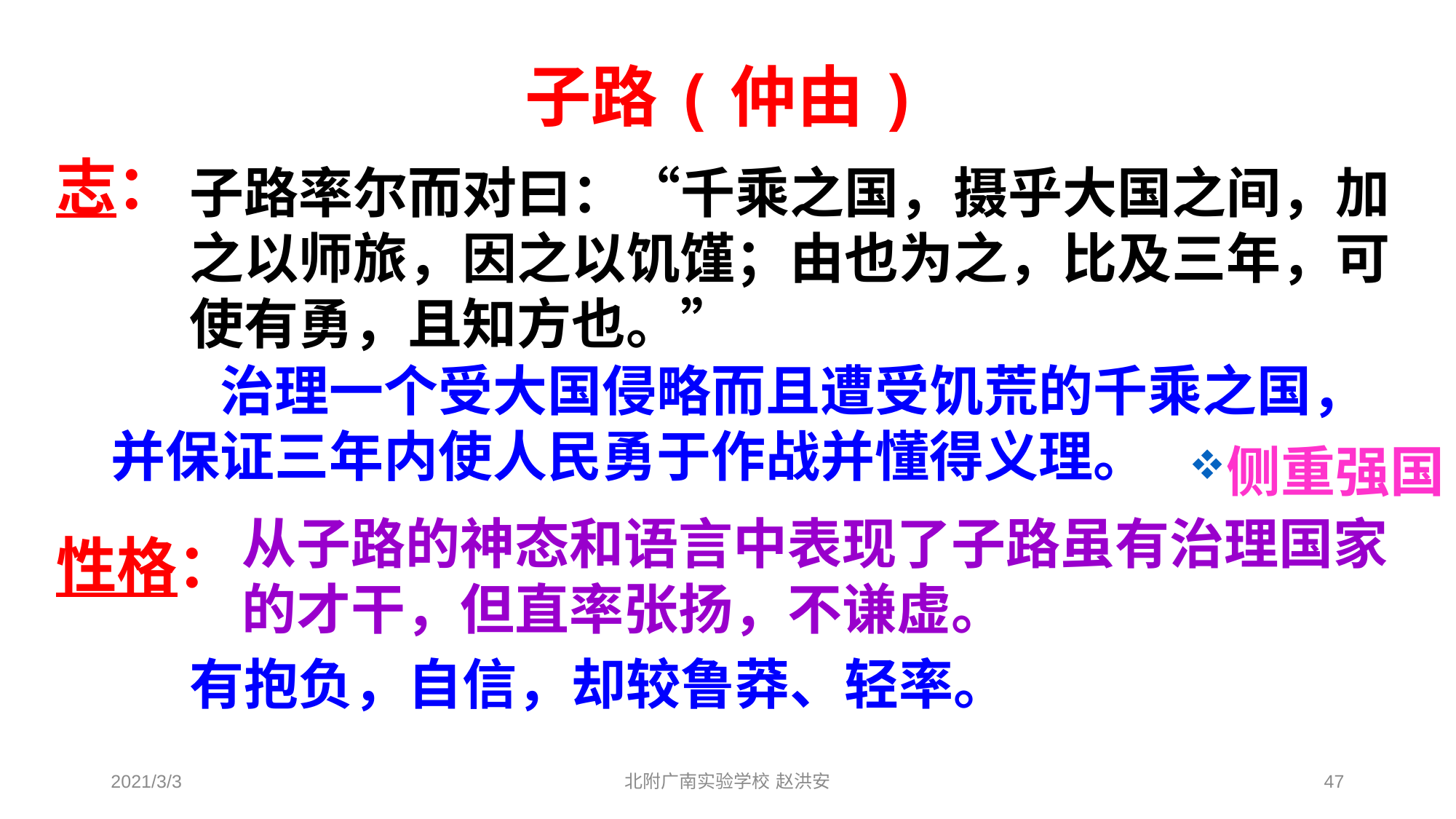

子路(仲由)
志：
子路率尔而对曰：“千乘之国，摄乎大国之间，加之以师旅，因之以饥馑；由也为之，比及三年，可使有勇，且知方也。”
　　治理一个受大国侵略而且遭受饥荒的千乘之国，并保证三年内使人民勇于作战并懂得义理。
侧重强国
从子路的神态和语言中表现了子路虽有治理国家的才干，但直率张扬，不谦虚。
性格：
有抱负，自信，却较鲁莽、轻率。
2021/3/3
北附广南实验学校 赵洪安
47